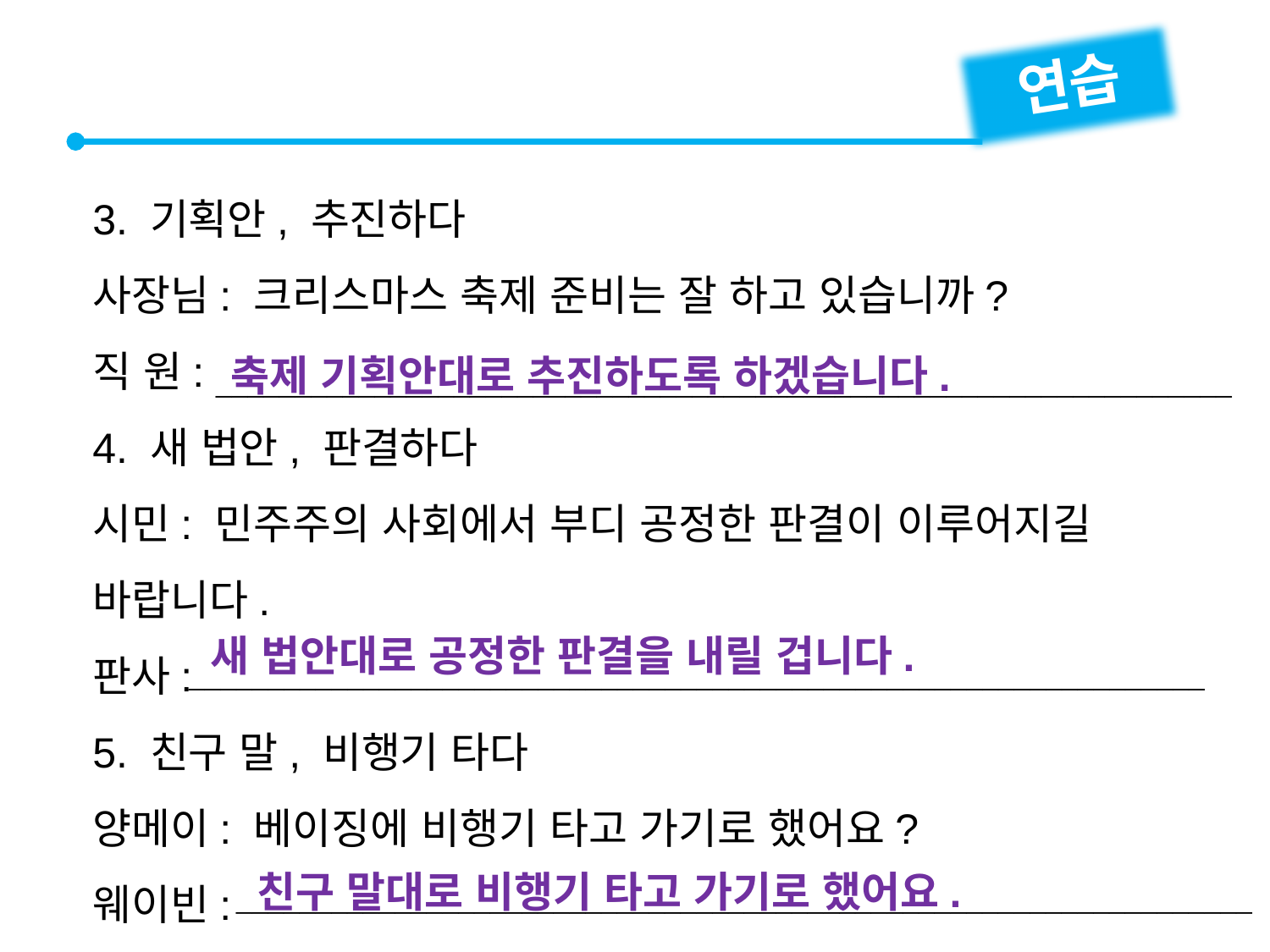

연습
3. 기획안, 추진하다
사장님: 크리스마스 축제 준비는 잘 하고 있습니까?
직 원:
4. 새 법안, 판결하다
시민: 민주주의 사회에서 부디 공정한 판결이 이루어지길 바랍니다.
판사:
5. 친구 말, 비행기 타다
양메이: 베이징에 비행기 타고 가기로 했어요?
웨이빈:
축제 기획안대로 추진하도록 하겠습니다.
________________________________________________________________
새 법안대로 공정한 판결을 내릴 겁니다.
________________________________________________________________
친구 말대로 비행기 타고 가기로 했어요.
________________________________________________________________